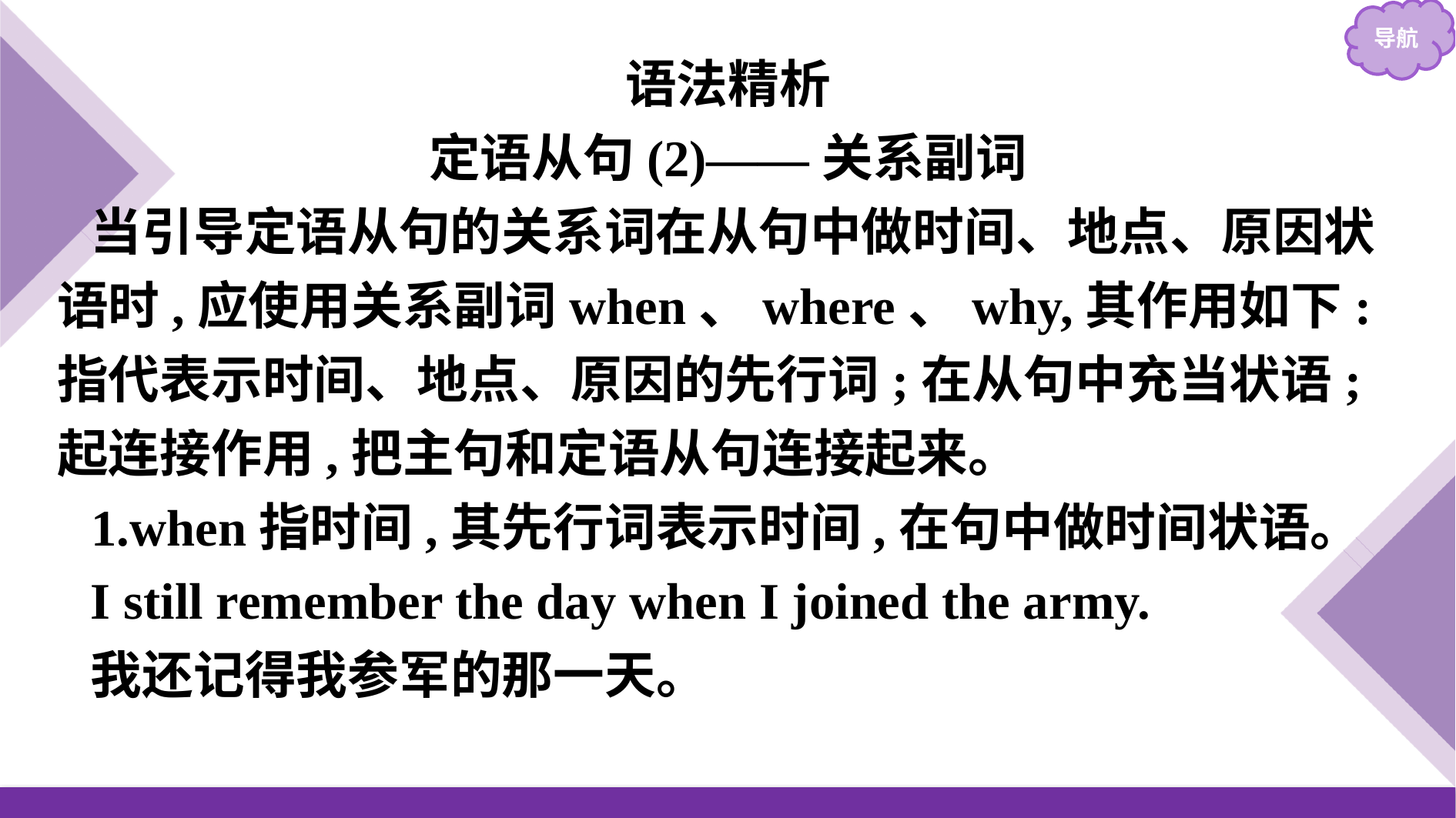

语法精析
定语从句(2)——关系副词
当引导定语从句的关系词在从句中做时间、地点、原因状语时,应使用关系副词when、where、why,其作用如下:指代表示时间、地点、原因的先行词;在从句中充当状语;起连接作用,把主句和定语从句连接起来。
1.when指时间,其先行词表示时间,在句中做时间状语。
I still remember the day when I joined the army.
我还记得我参军的那一天。